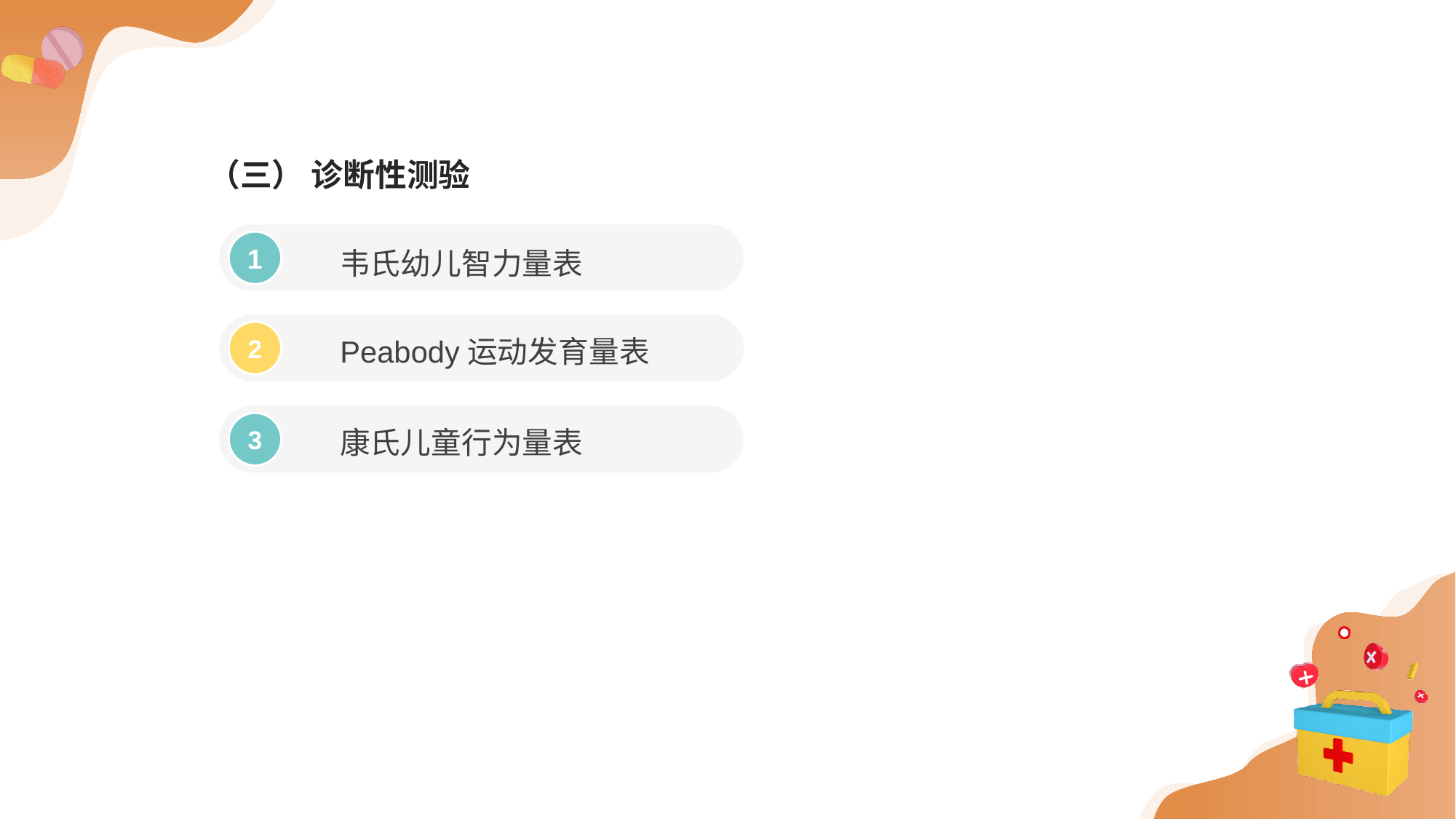

（三） 诊断性测验
韦氏幼儿智力量表

1
Peabody运动发育量表

2
康氏儿童行为量表

3